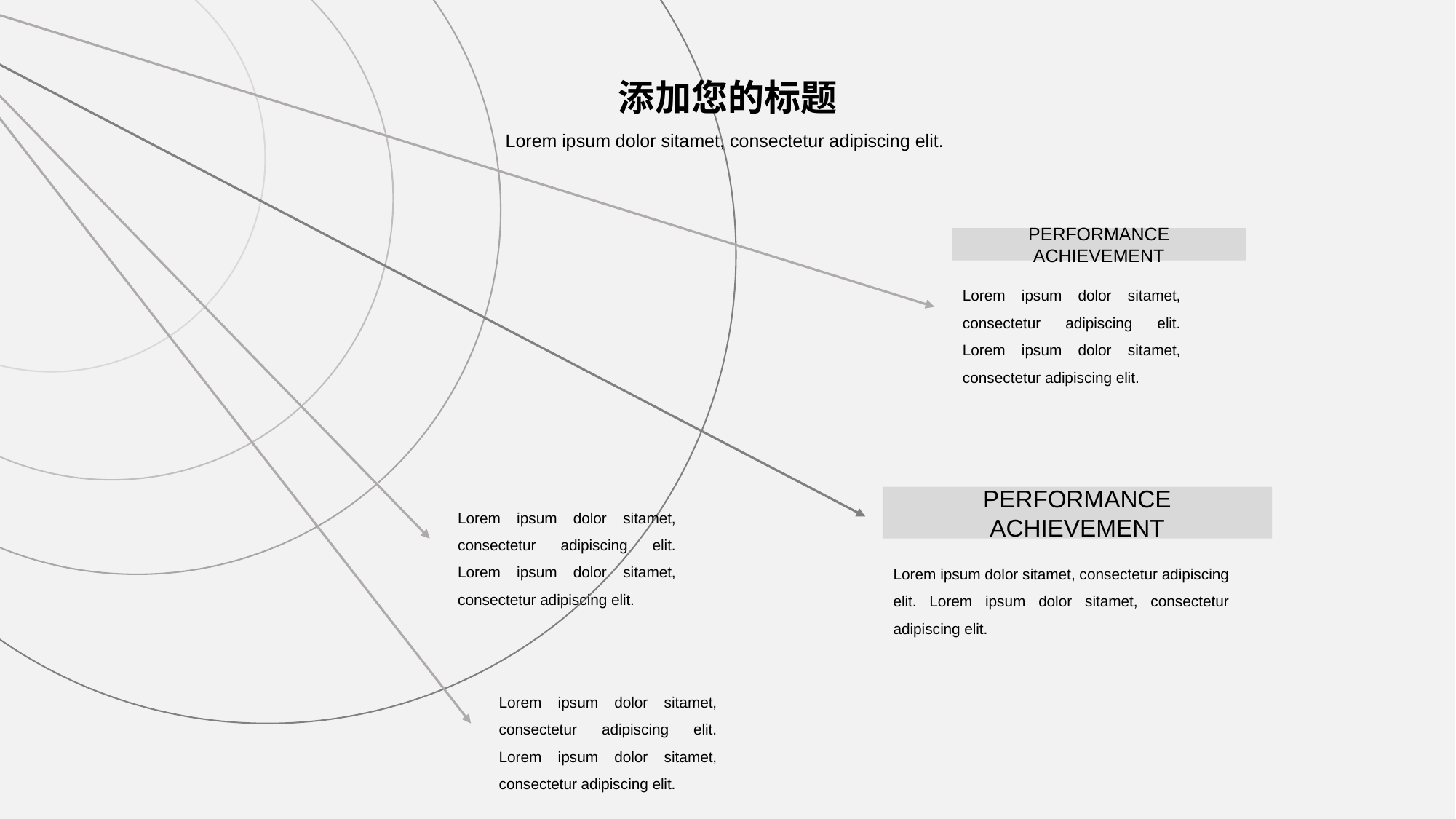

添加您的标题
Lorem ipsum dolor sitamet, consectetur adipiscing elit.
PERFORMANCE ACHIEVEMENT
Lorem ipsum dolor sitamet, consectetur adipiscing elit. Lorem ipsum dolor sitamet, consectetur adipiscing elit.
PERFORMANCE ACHIEVEMENT
Lorem ipsum dolor sitamet, consectetur adipiscing elit. Lorem ipsum dolor sitamet, consectetur adipiscing elit.
Lorem ipsum dolor sitamet, consectetur adipiscing elit. Lorem ipsum dolor sitamet, consectetur adipiscing elit.
Lorem ipsum dolor sitamet, consectetur adipiscing elit. Lorem ipsum dolor sitamet, consectetur adipiscing elit.